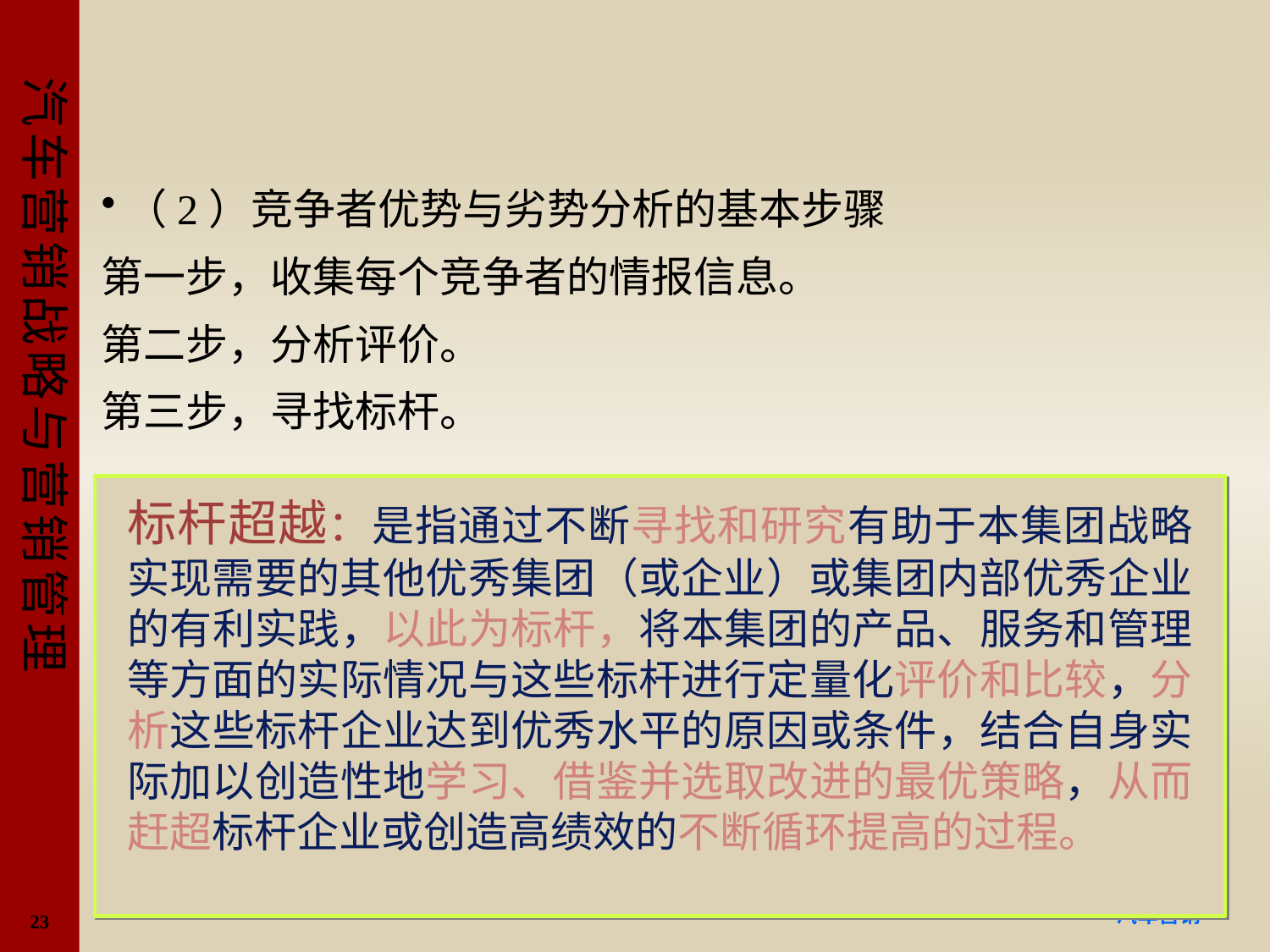

#
（2）竞争者优势与劣势分析的基本步骤
第一步，收集每个竞争者的情报信息。
第二步，分析评价。
第三步，寻找标杆。

标杆超越：是指通过不断寻找和研究有助于本集团战略实现需要的其他优秀集团（或企业）或集团内部优秀企业的有利实践，以此为标杆，将本集团的产品、服务和管理等方面的实际情况与这些标杆进行定量化评价和比较，分析这些标杆企业达到优秀水平的原因或条件，结合自身实际加以创造性地学习、借鉴并选取改进的最优策略，从而赶超标杆企业或创造高绩效的不断循环提高的过程。
23